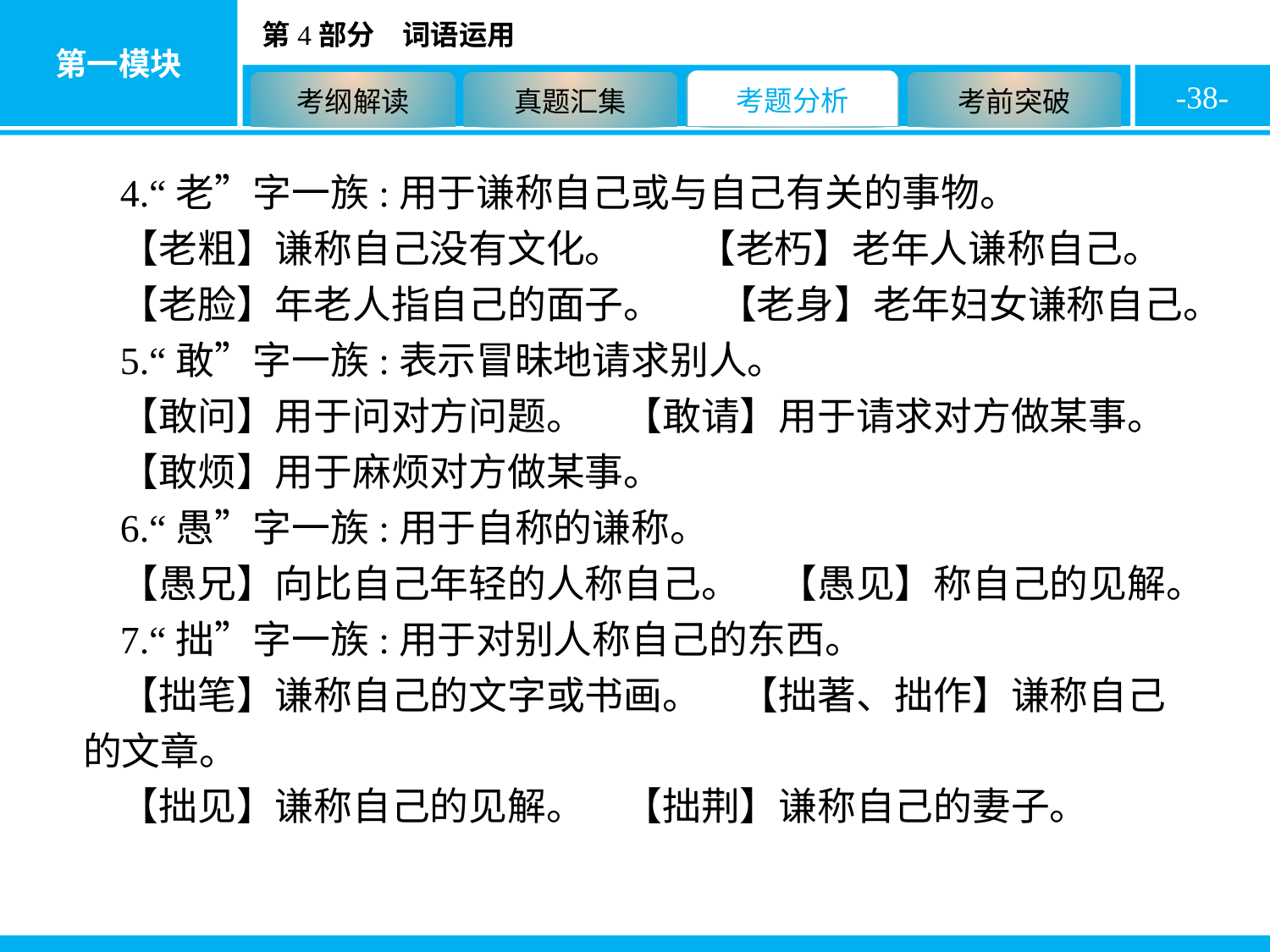

-38-
4.“老”字一族:用于谦称自己或与自己有关的事物。
【老粗】谦称自己没有文化。　    【老朽】老年人谦称自己。
【老脸】年老人指自己的面子。　	【老身】老年妇女谦称自己。
5.“敢”字一族:表示冒昧地请求别人。
【敢问】用于问对方问题。　【敢请】用于请求对方做某事。
【敢烦】用于麻烦对方做某事。
6.“愚”字一族:用于自称的谦称。
【愚兄】向比自己年轻的人称自己。　【愚见】称自己的见解。
7.“拙”字一族:用于对别人称自己的东西。
【拙笔】谦称自己的文字或书画。　【拙著、拙作】谦称自己的文章。
【拙见】谦称自己的见解。　【拙荆】谦称自己的妻子。